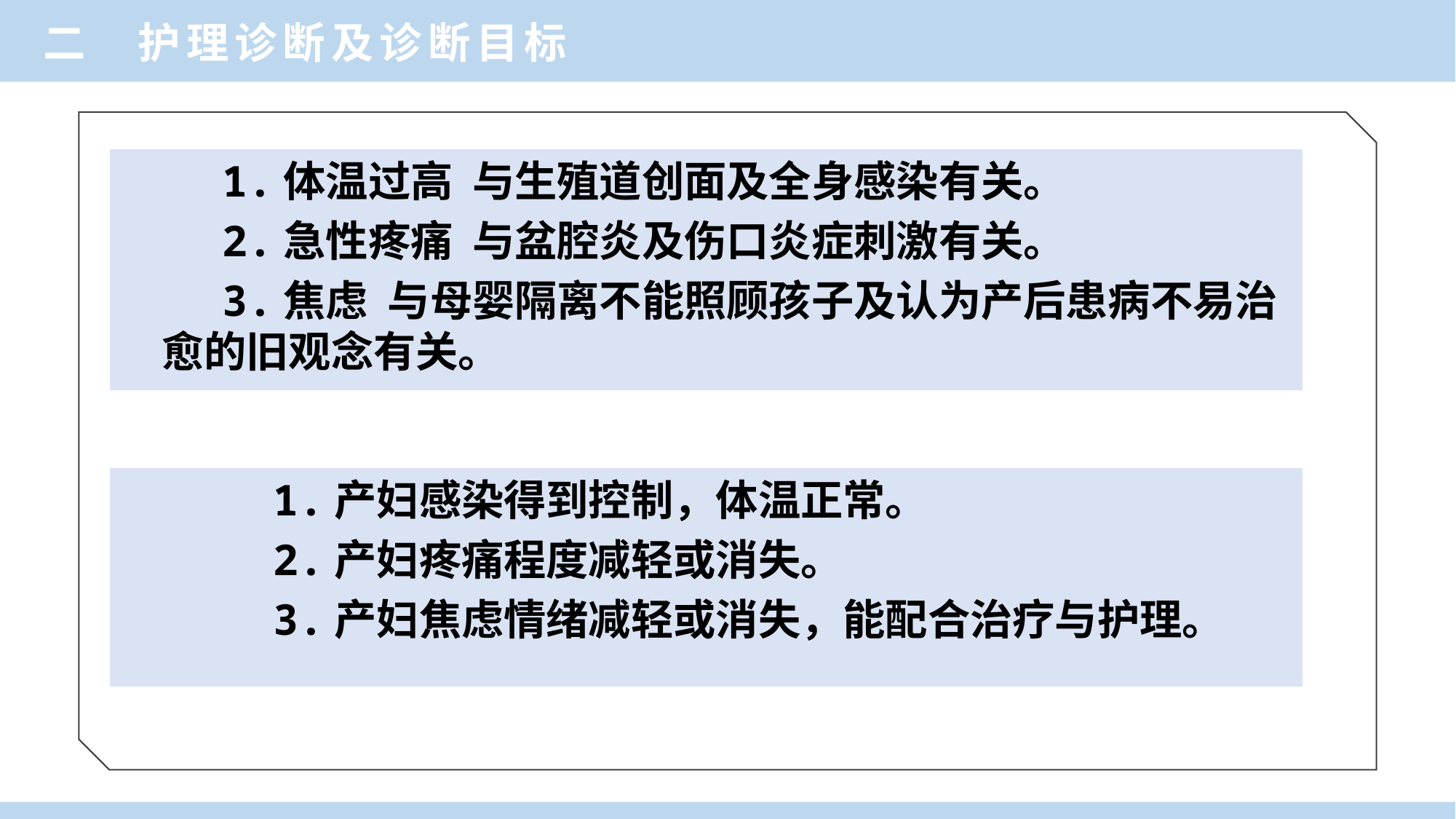

二   护理诊断及诊断目标

    1.体温过高  与生殖道创面及全身感染有关。
    2.急性疼痛  与盆腔炎及伤口炎症刺激有关。
    3.焦虑  与母婴隔离不能照顾孩子及认为产后患病不易治愈的旧观念有关。
      1.产妇感染得到控制，体温正常。
      2.产妇疼痛程度减轻或消失。
      3.产妇焦虑情绪减轻或消失，能配合治疗与护理。